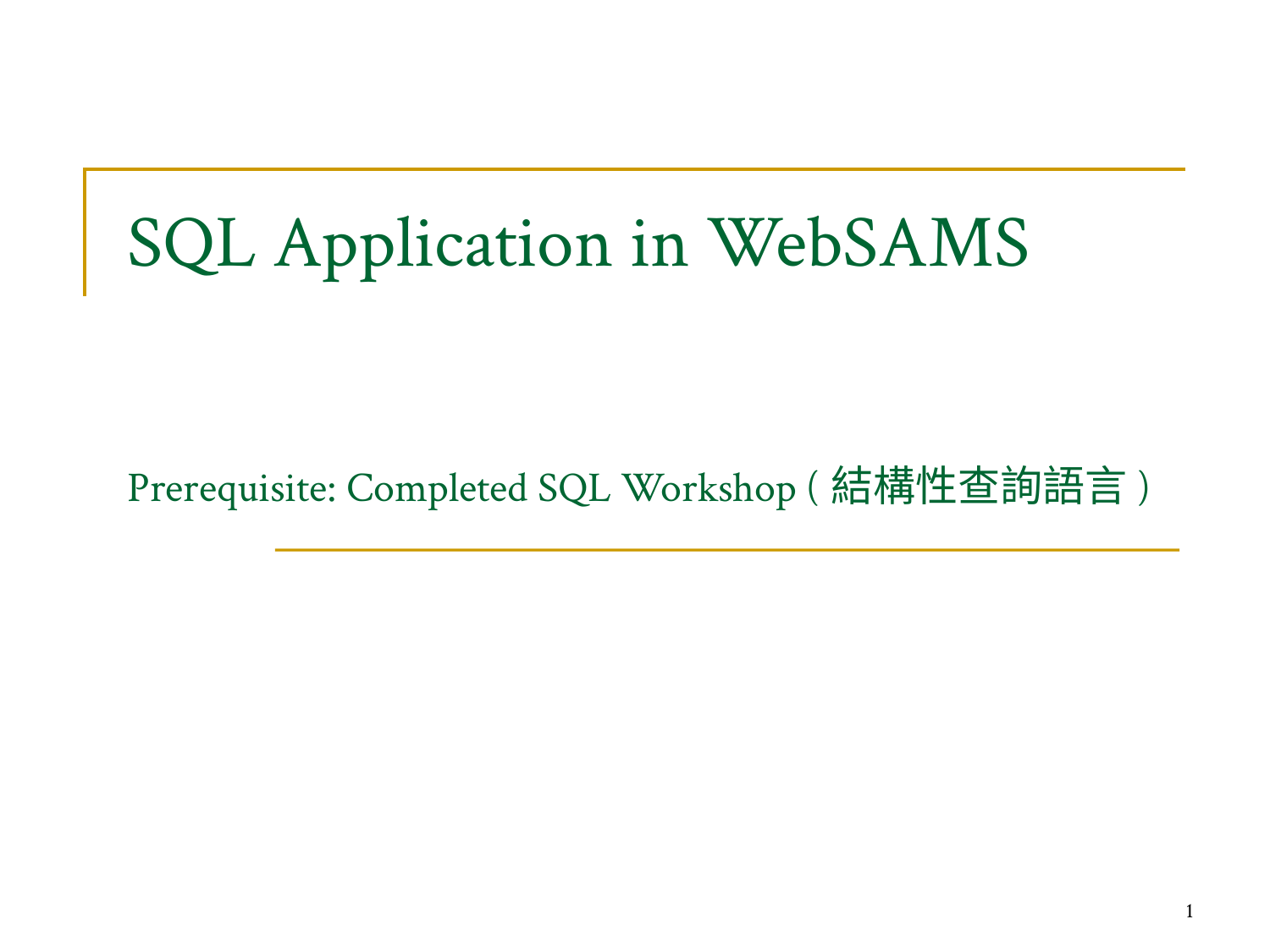

# SQL Application in WebSAMS Prerequisite: Completed SQL Workshop (結構性查詢語言)
1